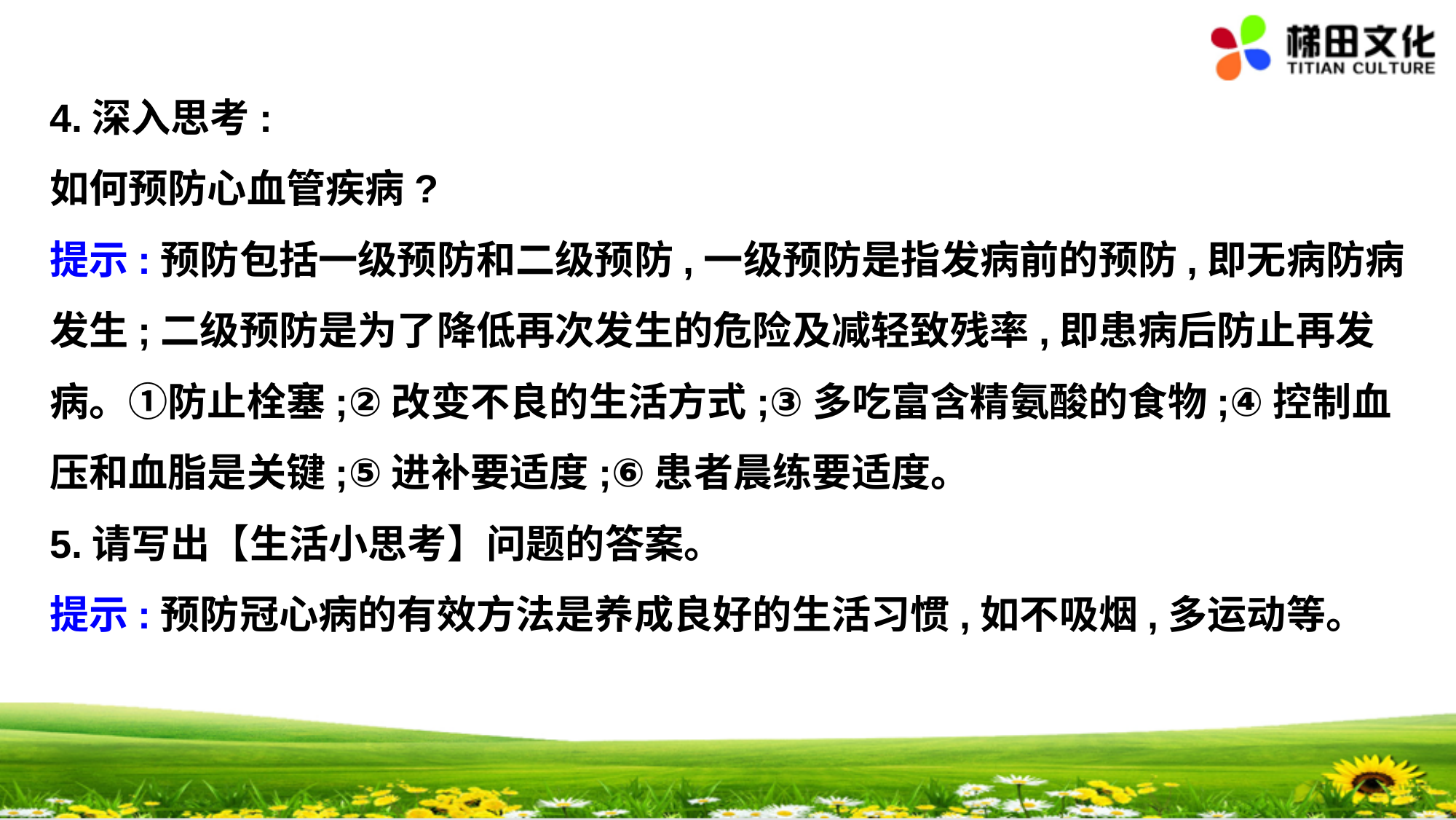

4.深入思考:
如何预防心血管疾病?
提示:预防包括一级预防和二级预防,一级预防是指发病前的预防,即无病防病发生;二级预防是为了降低再次发生的危险及减轻致残率,即患病后防止再发病。①防止栓塞;②改变不良的生活方式;③多吃富含精氨酸的食物;④控制血压和血脂是关键;⑤进补要适度;⑥患者晨练要适度。
5.请写出【生活小思考】问题的答案。
提示:预防冠心病的有效方法是养成良好的生活习惯,如不吸烟,多运动等。